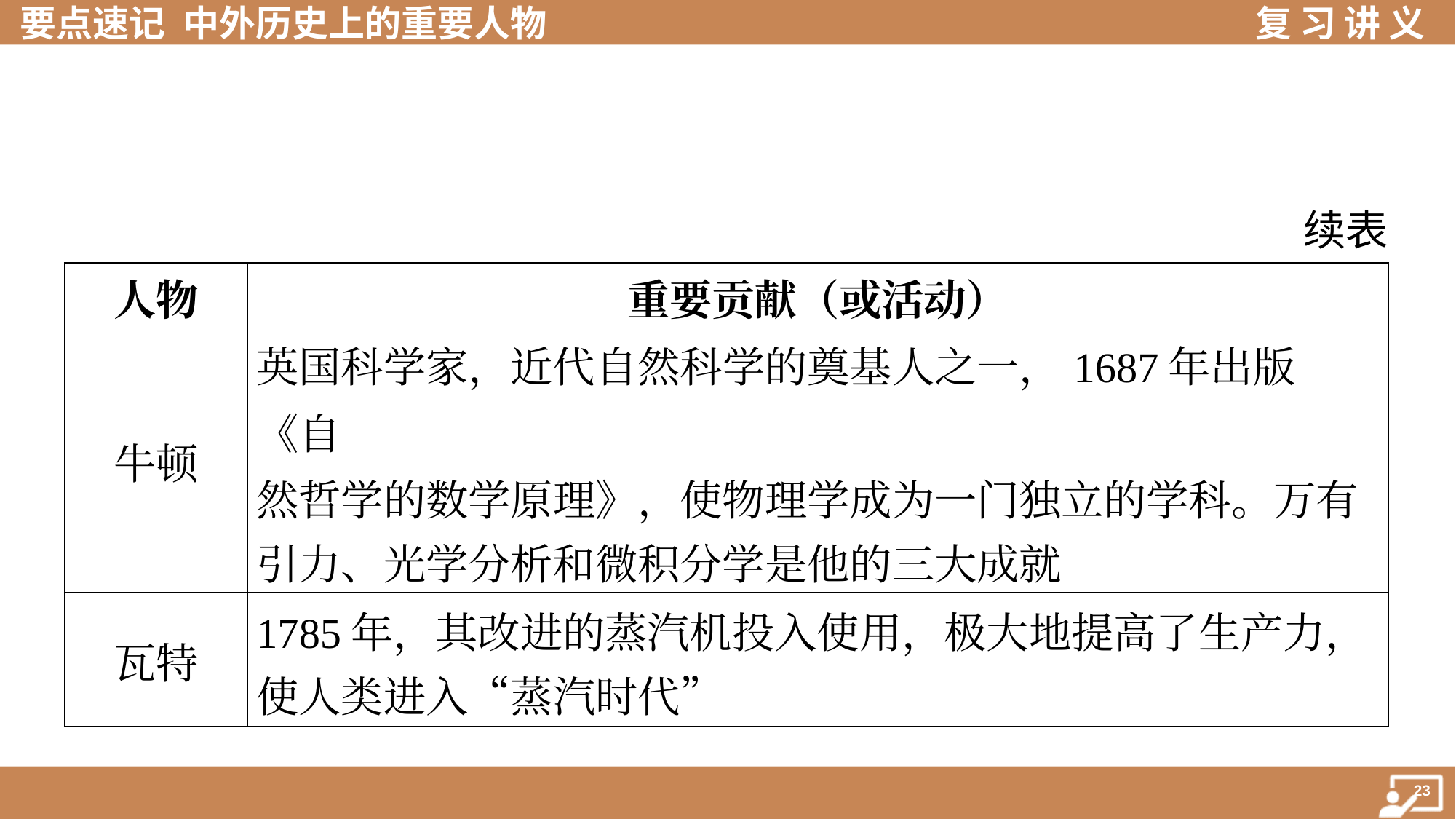

续表
| 人物 | 重要贡献（或活动） |
| --- | --- |
| 牛顿 | 英国科学家，近代自然科学的奠基人之一，1687年出版《自 然哲学的数学原理》，使物理学成为一门独立的学科。万有 引力、光学分析和微积分学是他的三大成就 |
| 瓦特 | 1785年，其改进的蒸汽机投入使用，极大地提高了生产力， 使人类进入“蒸汽时代” |